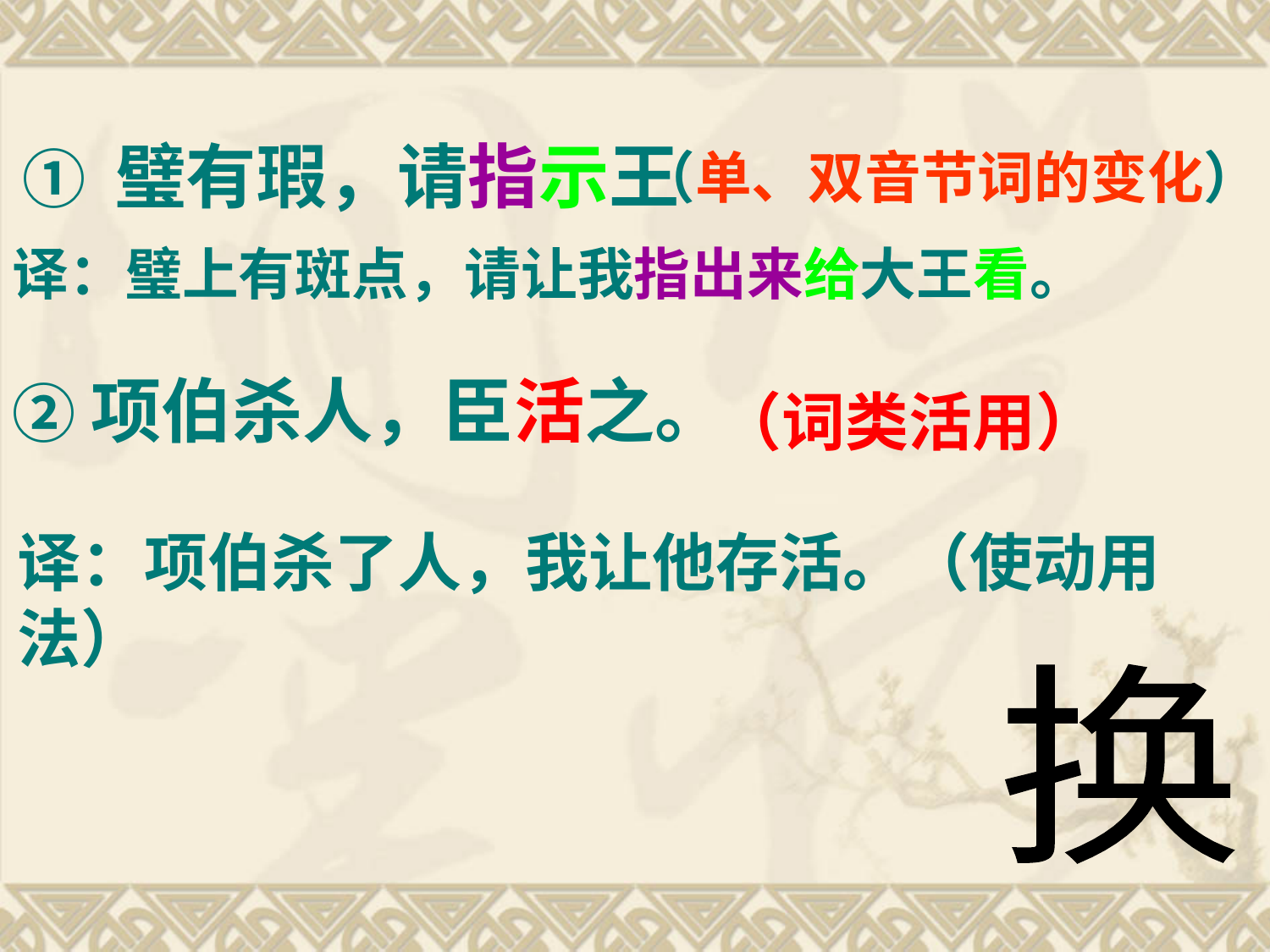

① 璧有瑕，请指示王
（单、双音节词的变化）
译：璧上有斑点，请让我指出来给大王看。
②项伯杀人，臣活之。
（词类活用）
译：项伯杀了人，我让他存活。（使动用法）
换